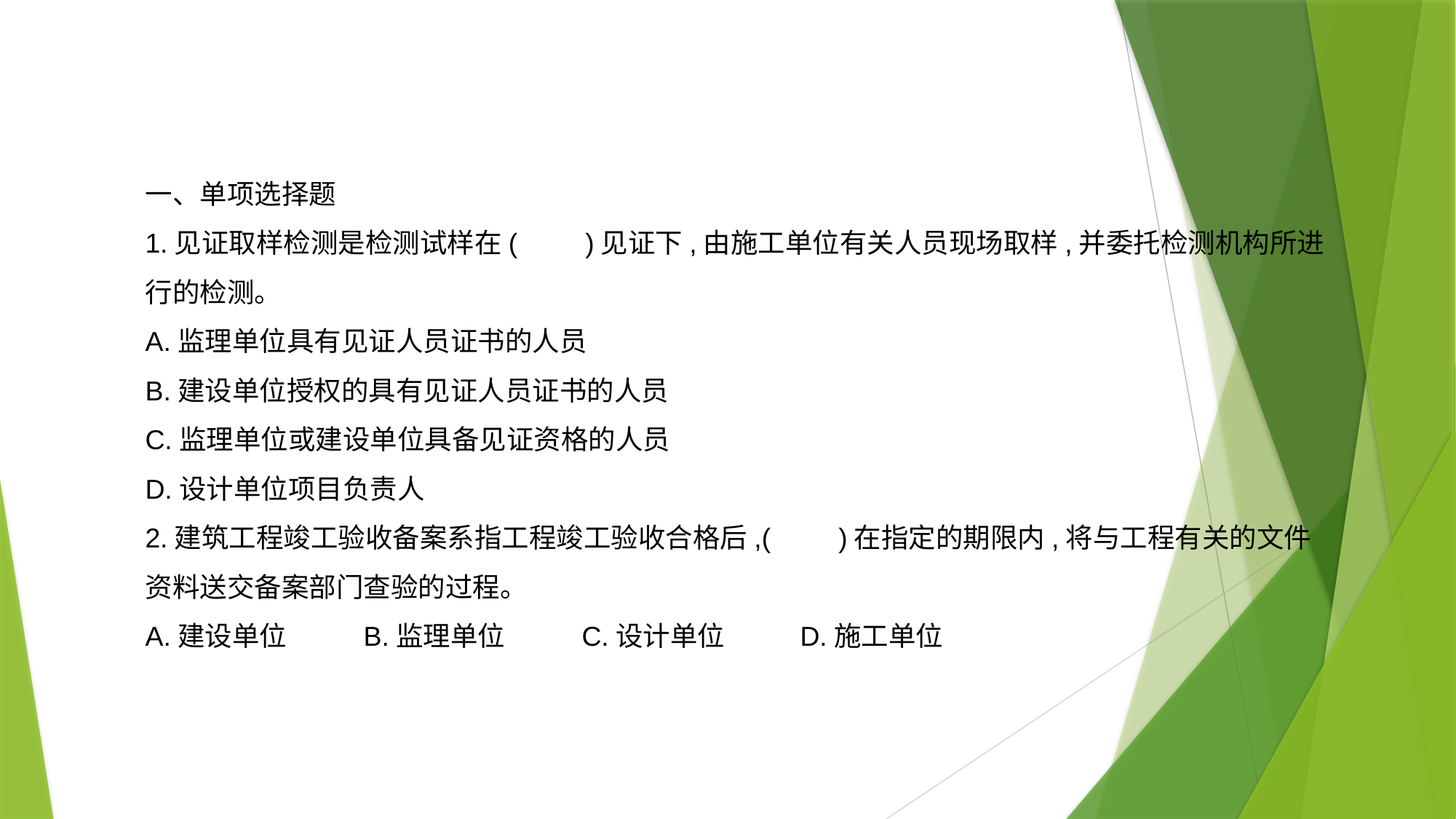

一、单项选择题
1.见证取样检测是检测试样在(　　)见证下,由施工单位有关人员现场取样,并委托检测机构所进行的检测。
A.监理单位具有见证人员证书的人员
B.建设单位授权的具有见证人员证书的人员
C.监理单位或建设单位具备见证资格的人员
D.设计单位项目负责人
2.建筑工程竣工验收备案系指工程竣工验收合格后,(　　)在指定的期限内,将与工程有关的文件资料送交备案部门查验的过程。
A.建设单位	B.监理单位	C.设计单位	D.施工单位